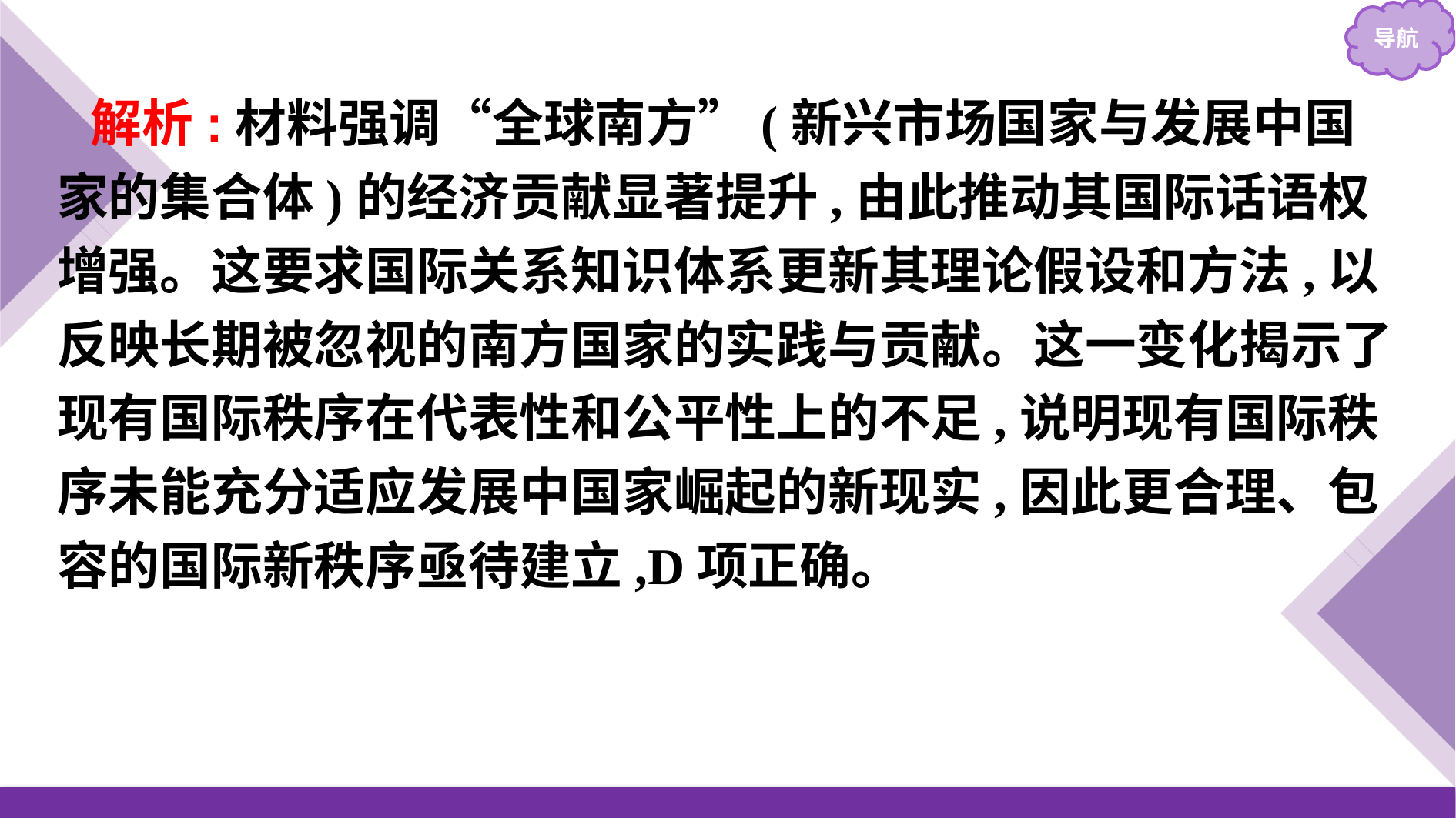

解析:材料强调“全球南方”(新兴市场国家与发展中国家的集合体)的经济贡献显著提升,由此推动其国际话语权增强。这要求国际关系知识体系更新其理论假设和方法,以反映长期被忽视的南方国家的实践与贡献。这一变化揭示了现有国际秩序在代表性和公平性上的不足,说明现有国际秩序未能充分适应发展中国家崛起的新现实,因此更合理、包容的国际新秩序亟待建立,D项正确。